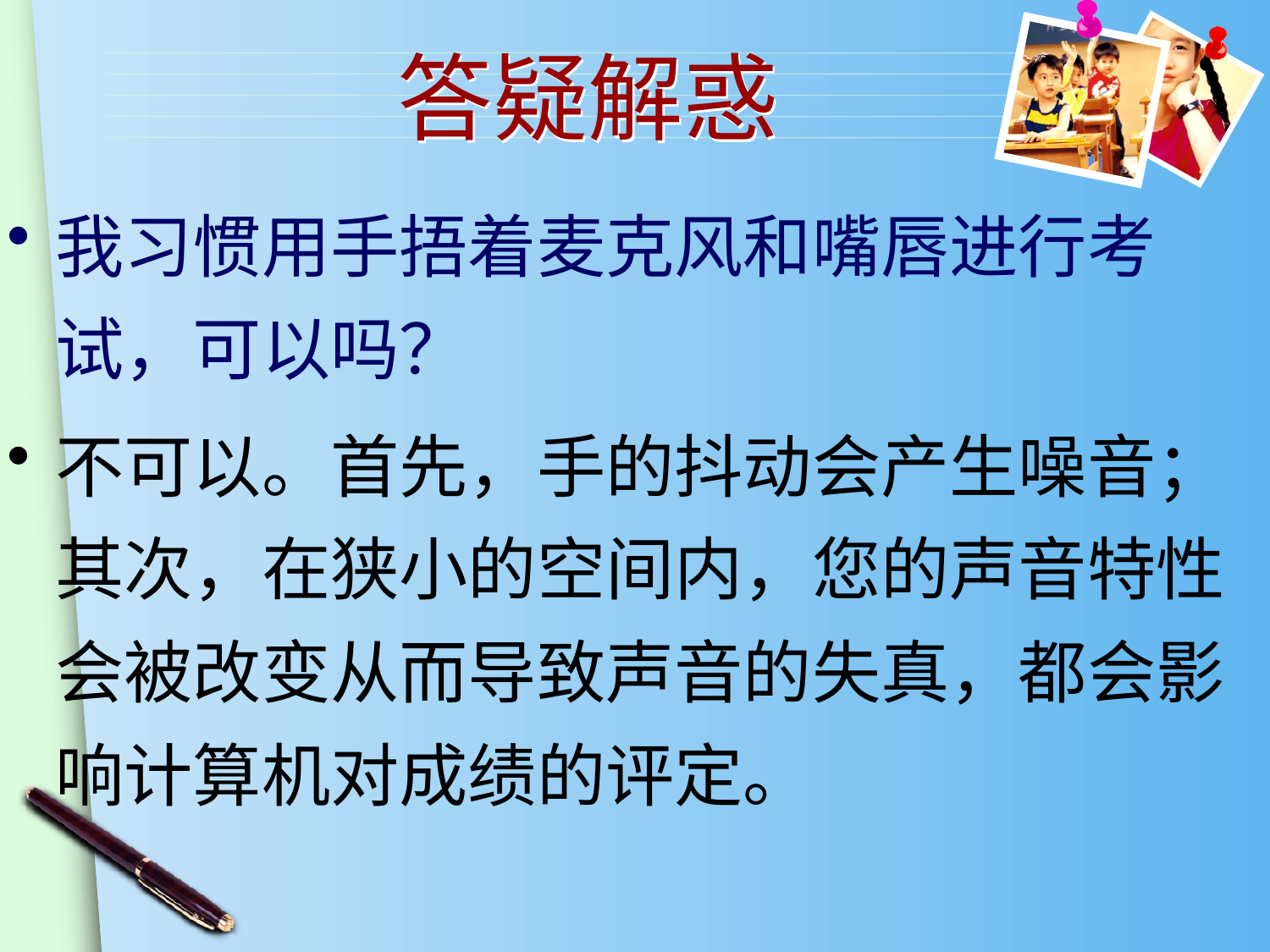

# 答疑解惑
我习惯用手捂着麦克风和嘴唇进行考试，可以吗？
不可以。首先，手的抖动会产生噪音；其次，在狭小的空间内，您的声音特性会被改变从而导致声音的失真，都会影响计算机对成绩的评定。